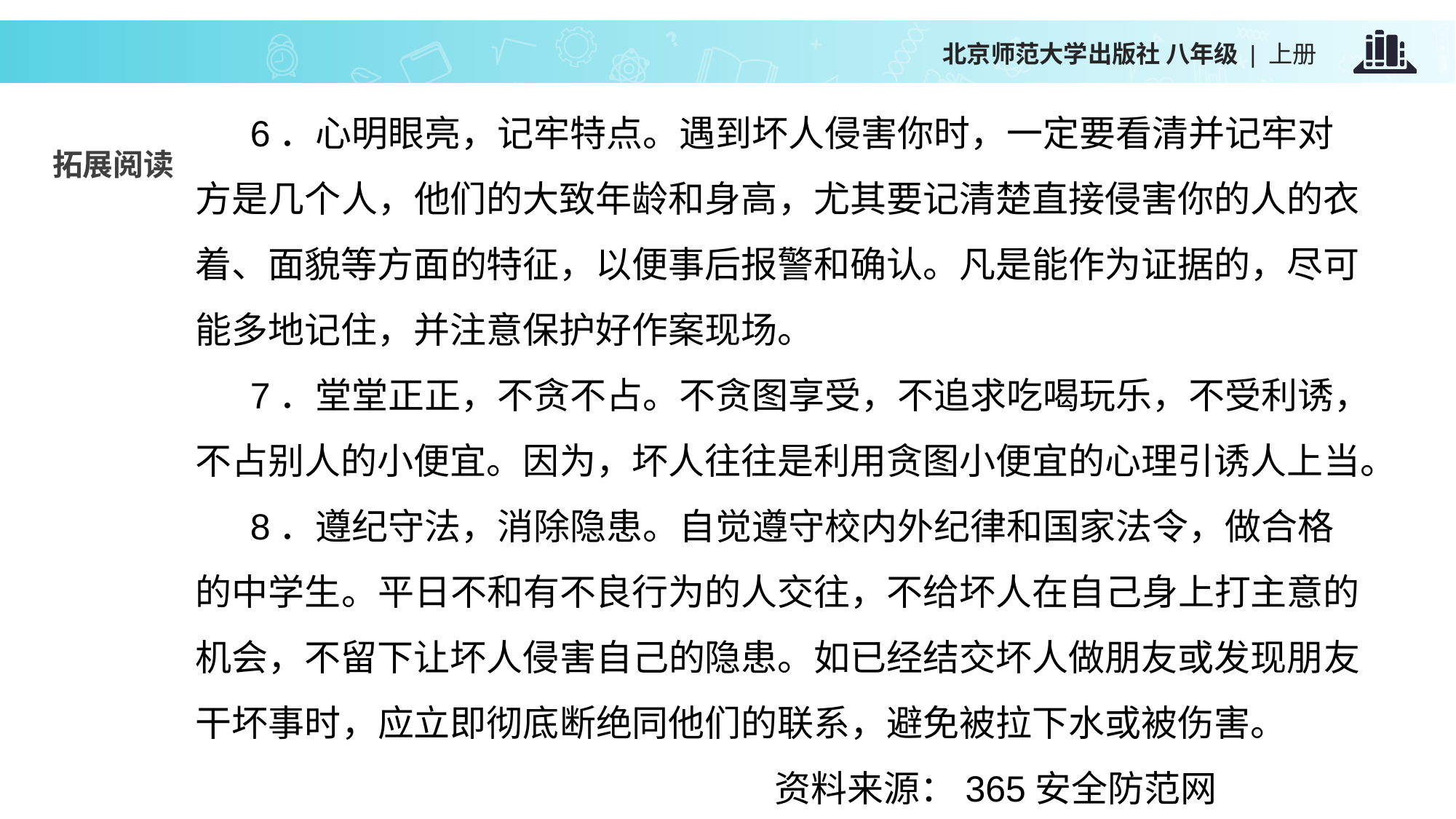

6．心明眼亮，记牢特点。遇到坏人侵害你时，一定要看清并记牢对方是几个人，他们的大致年龄和身高，尤其要记清楚直接侵害你的人的衣着、面貌等方面的特征，以便事后报警和确认。凡是能作为证据的，尽可能多地记住，并注意保护好作案现场。
7．堂堂正正，不贪不占。不贪图享受，不追求吃喝玩乐，不受利诱，不占别人的小便宜。因为，坏人往往是利用贪图小便宜的心理引诱人上当。
8．遵纪守法，消除隐患。自觉遵守校内外纪律和国家法令，做合格的中学生。平日不和有不良行为的人交往，不给坏人在自己身上打主意的机会，不留下让坏人侵害自己的隐患。如已经结交坏人做朋友或发现朋友干坏事时，应立即彻底断绝同他们的联系，避免被拉下水或被伤害。
                                                               资料来源：365安全防范网
拓展阅读